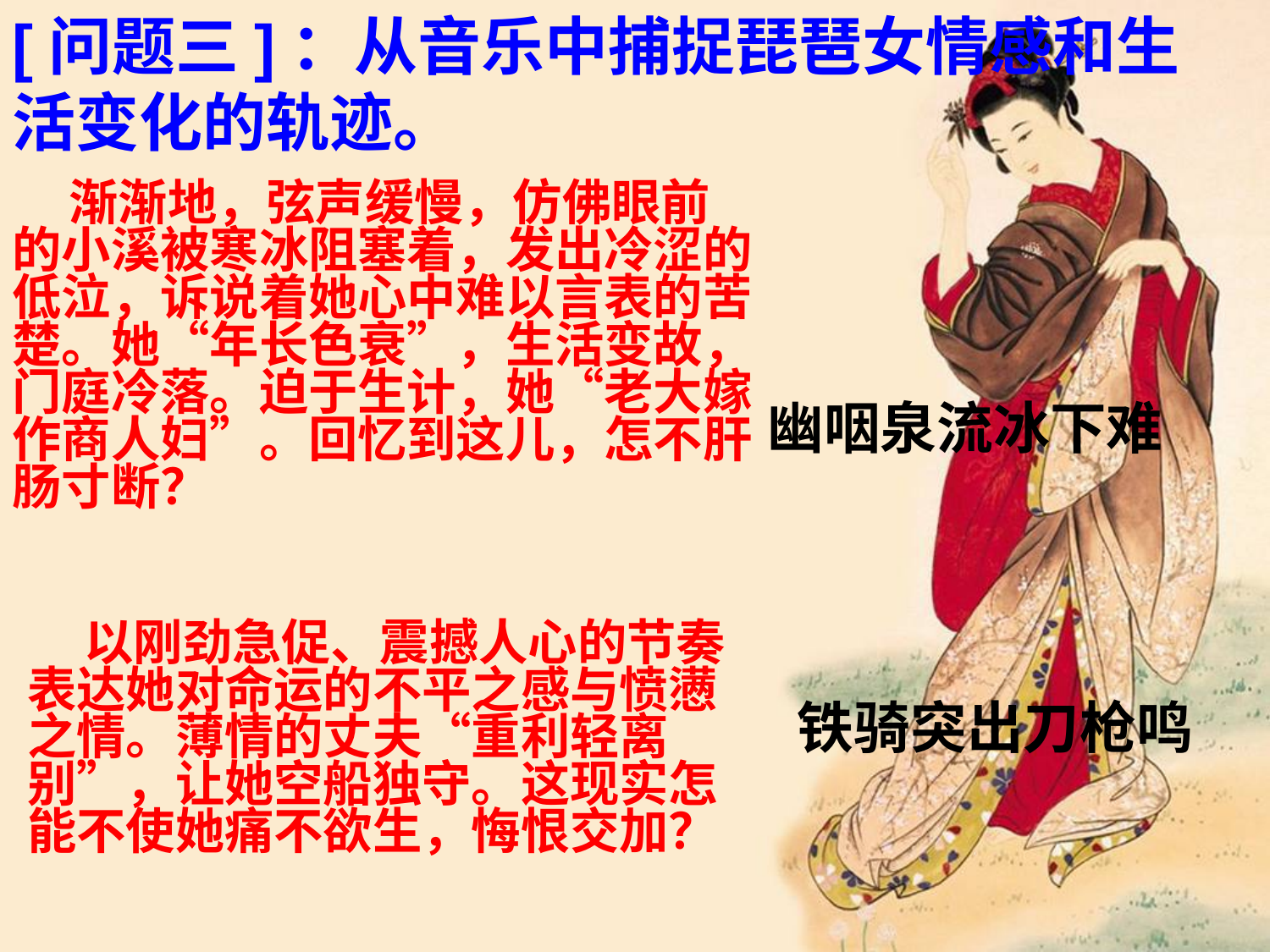

[问题三]：从音乐中捕捉琵琶女情感和生活变化的轨迹。

    渐渐地，弦声缓慢，仿佛眼前的小溪被寒冰阻塞着，发出冷涩的低泣，诉说着她心中难以言表的苦楚。她“年长色衰”，生活变故，门庭冷落。迫于生计，她“老大嫁作商人妇”。回忆到这儿，怎不肝肠寸断？

幽咽泉流冰下难
    以刚劲急促、震撼人心的节奏表达她对命运的不平之感与愤懑之情。薄情的丈夫“重利轻离别”，让她空船独守。这现实怎能不使她痛不欲生，悔恨交加？

铁骑突出刀枪鸣